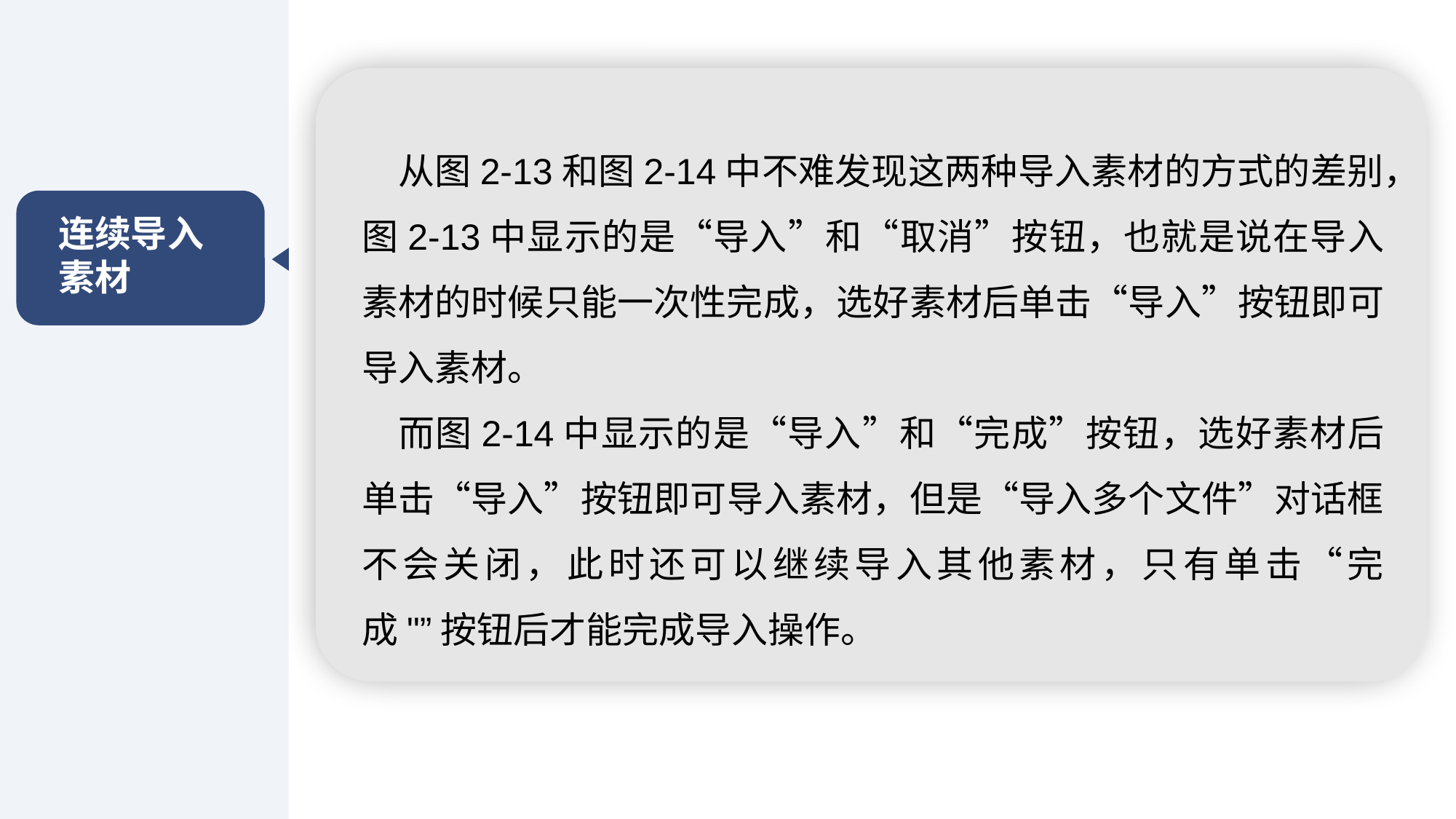

从图2-13和图2-14中不难发现这两种导入素材的方式的差别，图2-13中显示的是“导入”和“取消”按钮，也就是说在导入素材的时候只能一次性完成，选好素材后单击“导入”按钮即可导入素材。
而图2-14中显示的是“导入”和“完成”按钮，选好素材后单击“导入”按钮即可导入素材，但是“导入多个文件”对话框不会关闭，此时还可以继续导入其他素材，只有单击“完成"”按钮后才能完成导入操作。

连续导入素材